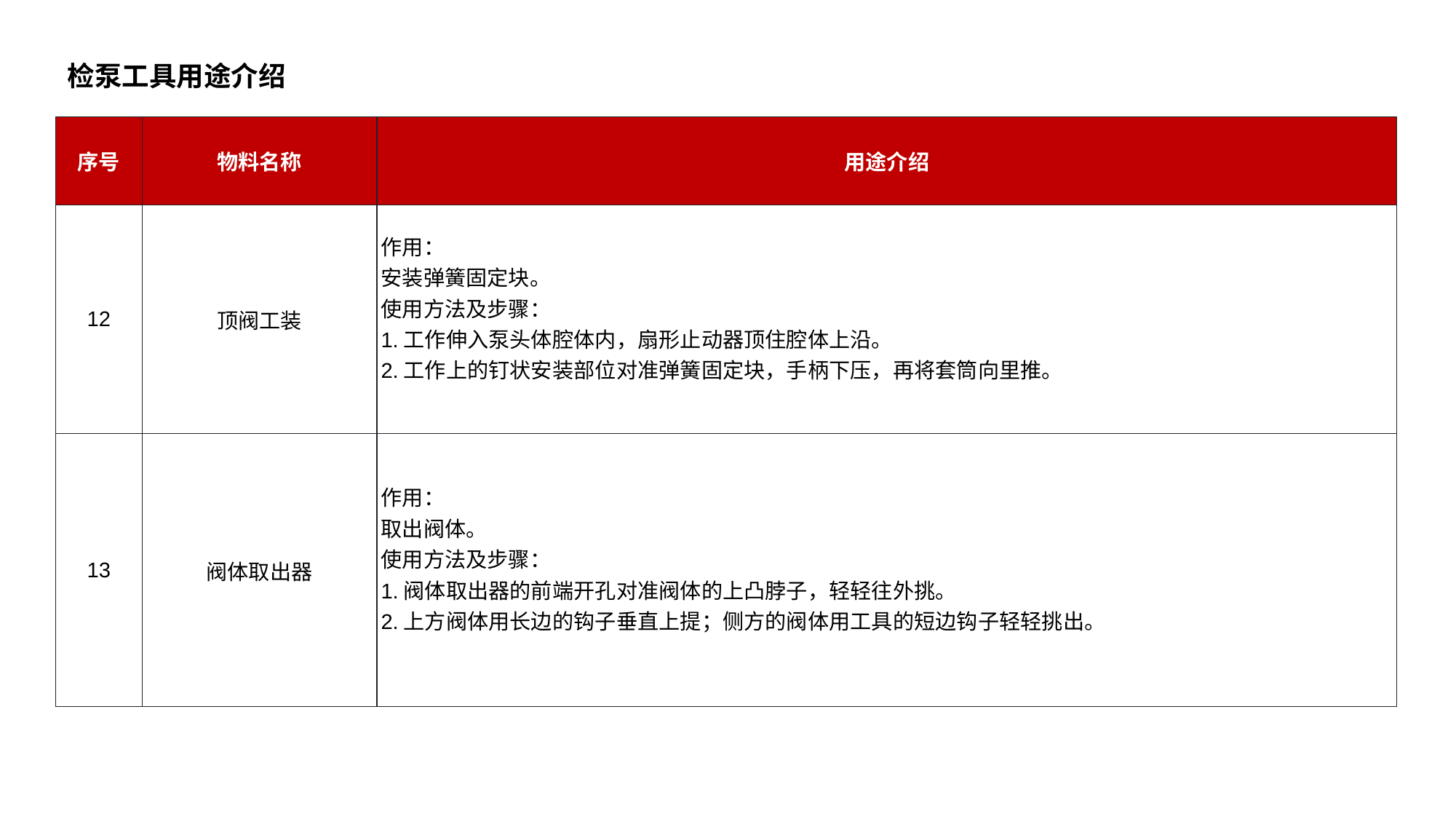

检泵工具用途介绍
| 序号 | 物料名称 | 用途介绍 |
| --- | --- | --- |
| 12 | 顶阀工装 | 作用： 安装弹簧固定块。 使用方法及步骤： 1.工作伸入泵头体腔体内，扇形止动器顶住腔体上沿。 2.工作上的钉状安装部位对准弹簧固定块，手柄下压，再将套筒向里推。 |
| 13 | 阀体取出器 | 作用： 取出阀体。 使用方法及步骤： 1.阀体取出器的前端开孔对准阀体的上凸脖子，轻轻往外挑。 2.上方阀体用长边的钩子垂直上提；侧方的阀体用工具的短边钩子轻轻挑出。 |